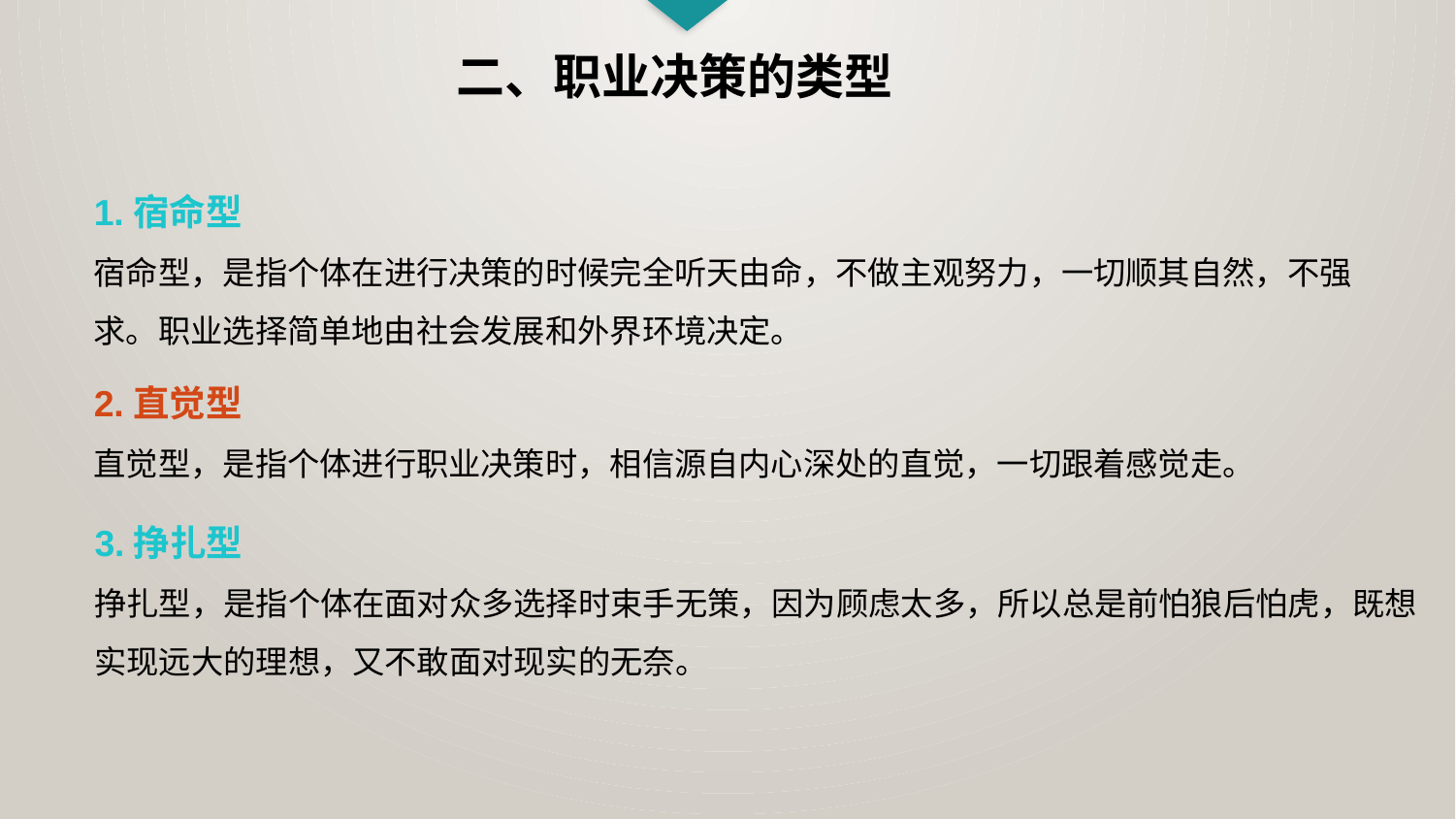

二、职业决策的类型
1.宿命型
宿命型，是指个体在进行决策的时候完全听天由命，不做主观努力，一切顺其自然，不强求。职业选择简单地由社会发展和外界环境决定。
2.直觉型
直觉型，是指个体进行职业决策时，相信源自内心深处的直觉，一切跟着感觉走。
3.挣扎型
挣扎型，是指个体在面对众多选择时束手无策，因为顾虑太多，所以总是前怕狼后怕虎，既想实现远大的理想，又不敢面对现实的无奈。
11